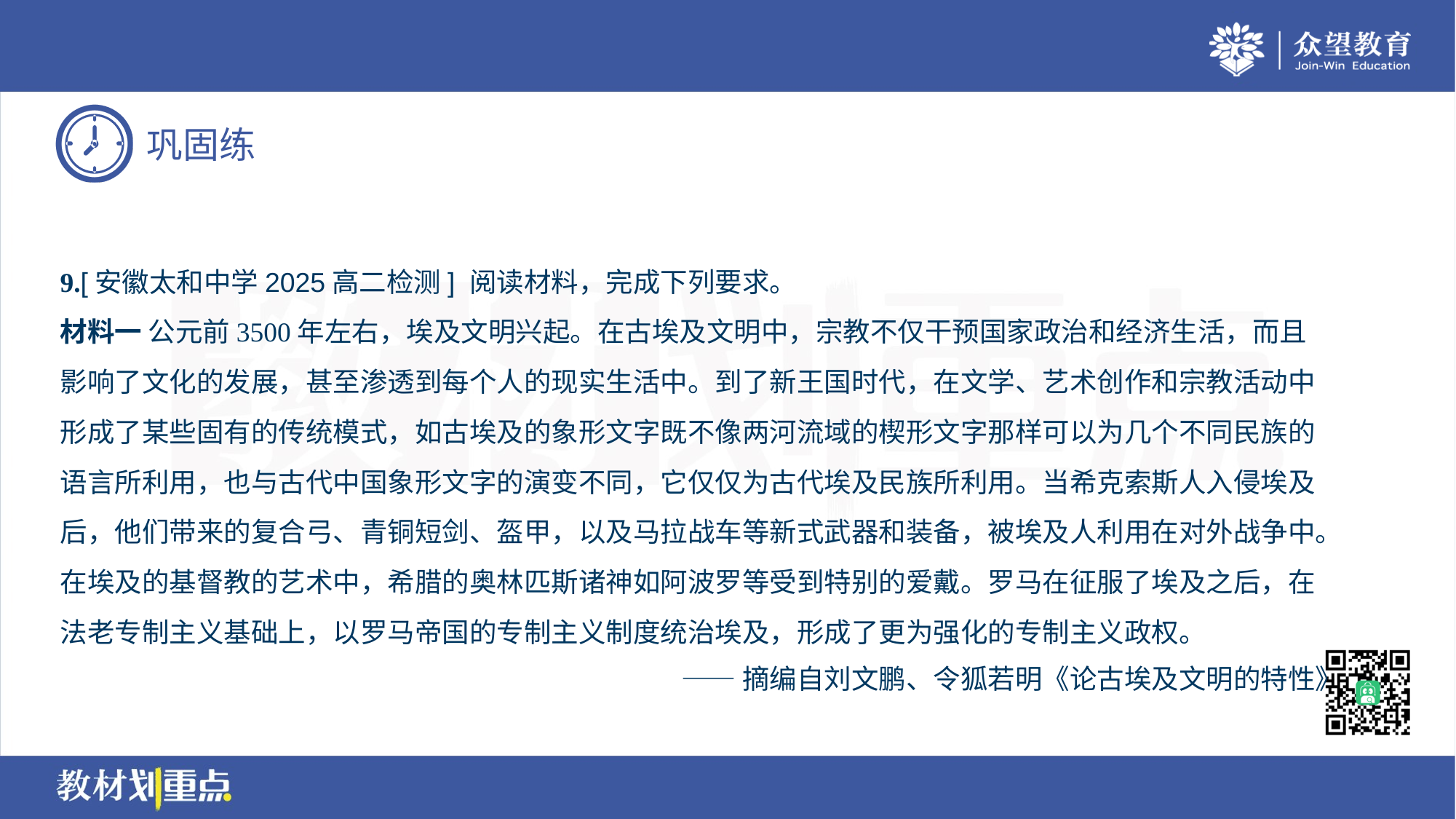

9.[安徽太和中学2025高二检测] 阅读材料，完成下列要求。
材料一 公元前3500年左右，埃及文明兴起。在古埃及文明中，宗教不仅干预国家政治和经济生活，而且
影响了文化的发展，甚至渗透到每个人的现实生活中。到了新王国时代，在文学、艺术创作和宗教活动中
形成了某些固有的传统模式，如古埃及的象形文字既不像两河流域的楔形文字那样可以为几个不同民族的
语言所利用，也与古代中国象形文字的演变不同，它仅仅为古代埃及民族所利用。当希克索斯人入侵埃及
后，他们带来的复合弓、青铜短剑、盔甲，以及马拉战车等新式武器和装备，被埃及人利用在对外战争中。
在埃及的基督教的艺术中，希腊的奥林匹斯诸神如阿波罗等受到特别的爱戴。罗马在征服了埃及之后，在
法老专制主义基础上，以罗马帝国的专制主义制度统治埃及，形成了更为强化的专制主义政权。
——摘编自刘文鹏、令狐若明《论古埃及文明的特性》